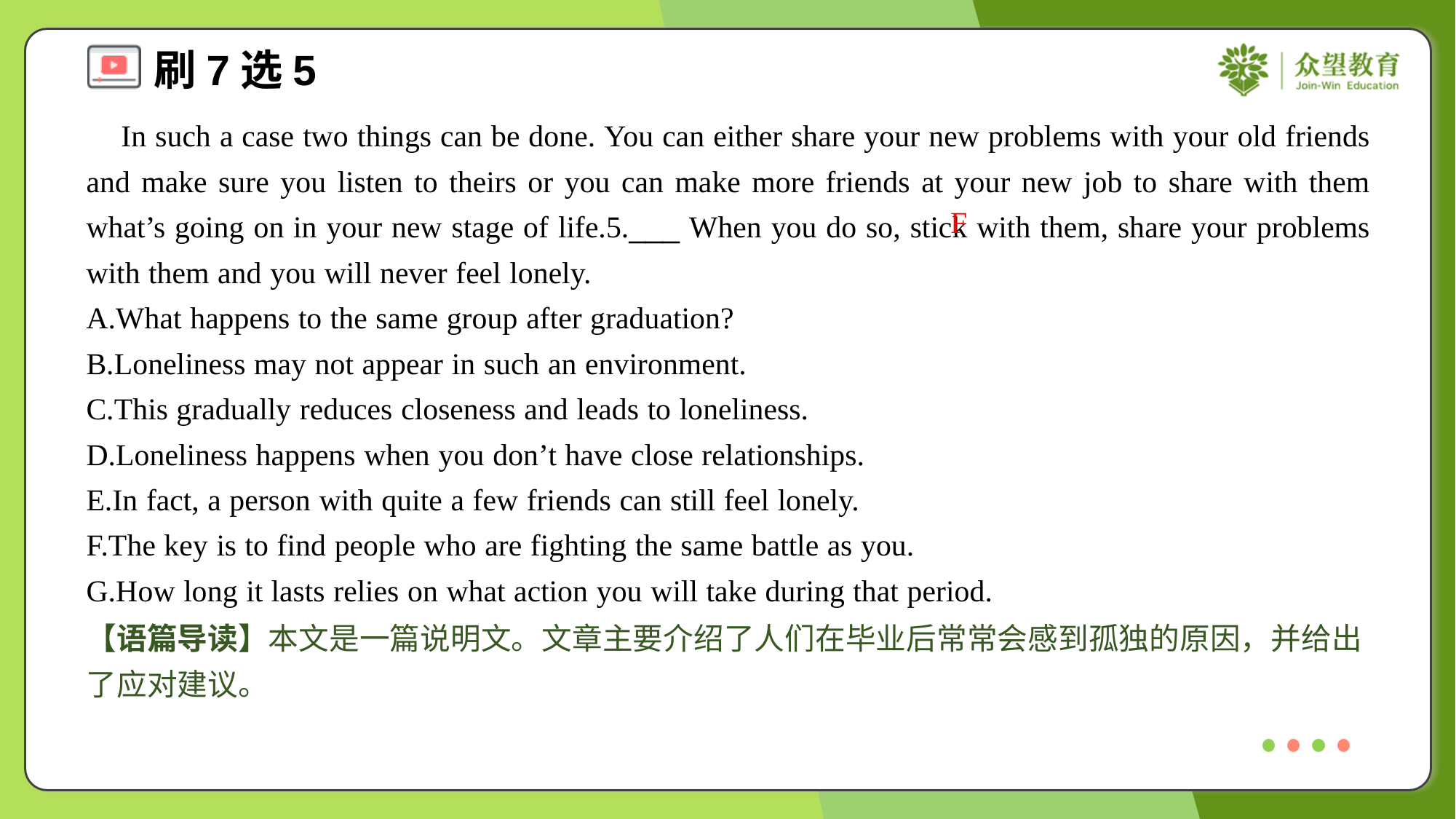

In such a case two things can be done. You can either share your new problems with your old friends and make sure you listen to theirs or you can make more friends at your new job to share with them what’s going on in your new stage of life.5.___ When you do so, stick with them, share your problems with them and you will never feel lonely.
A.What happens to the same group after graduation?
B.Loneliness may not appear in such an environment.
C.This gradually reduces closeness and leads to loneliness.
D.Loneliness happens when you don’t have close relationships.
E.In fact, a person with quite a few friends can still feel lonely.
F.The key is to find people who are fighting the same battle as you.
G.How long it lasts relies on what action you will take during that period.
F
【语篇导读】本文是一篇说明文。文章主要介绍了人们在毕业后常常会感到孤独的原因，并给出了应对建议。